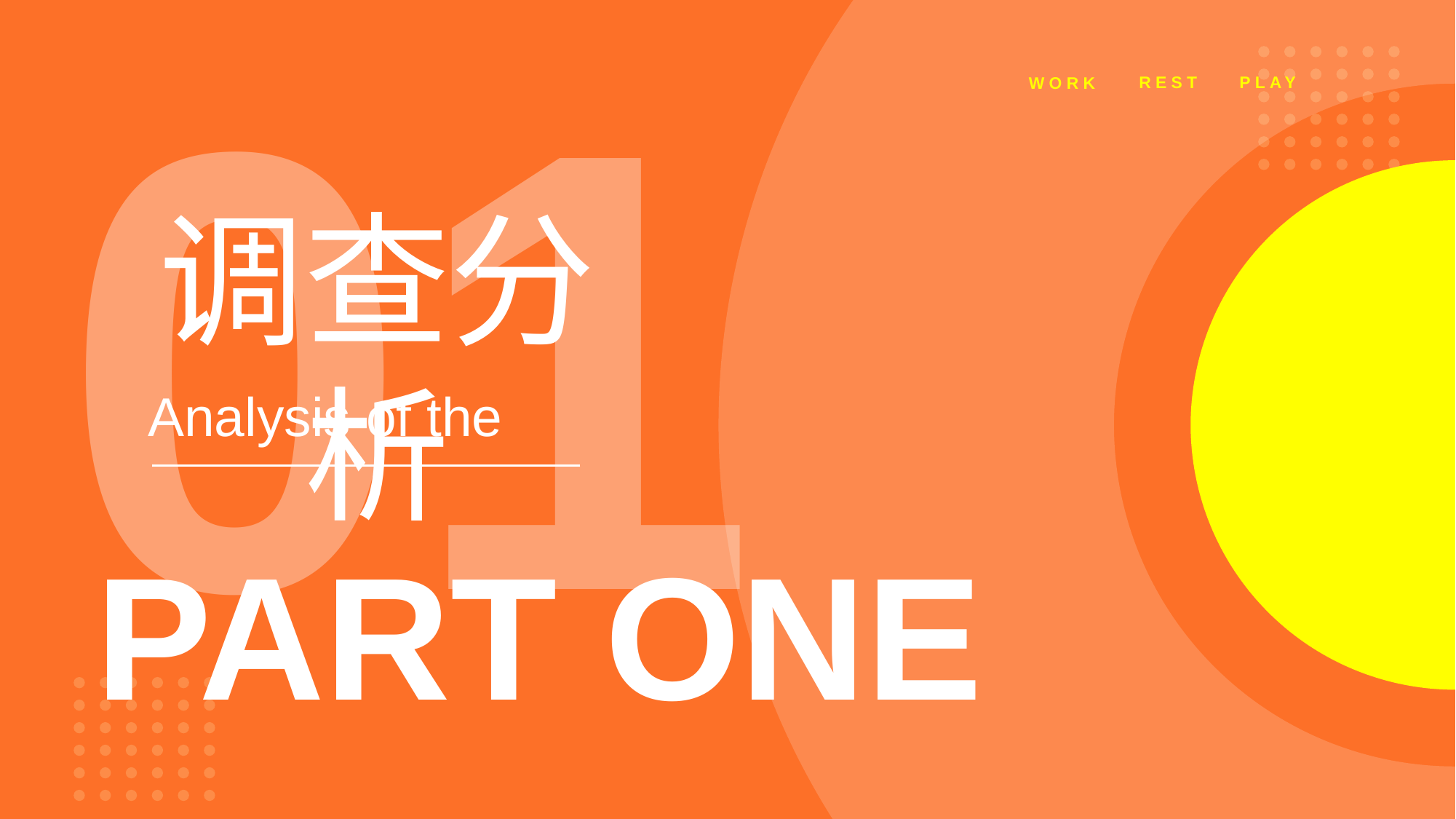

01

REST
PLAY
WORK

调查分析
Analysis of the
PART ONE